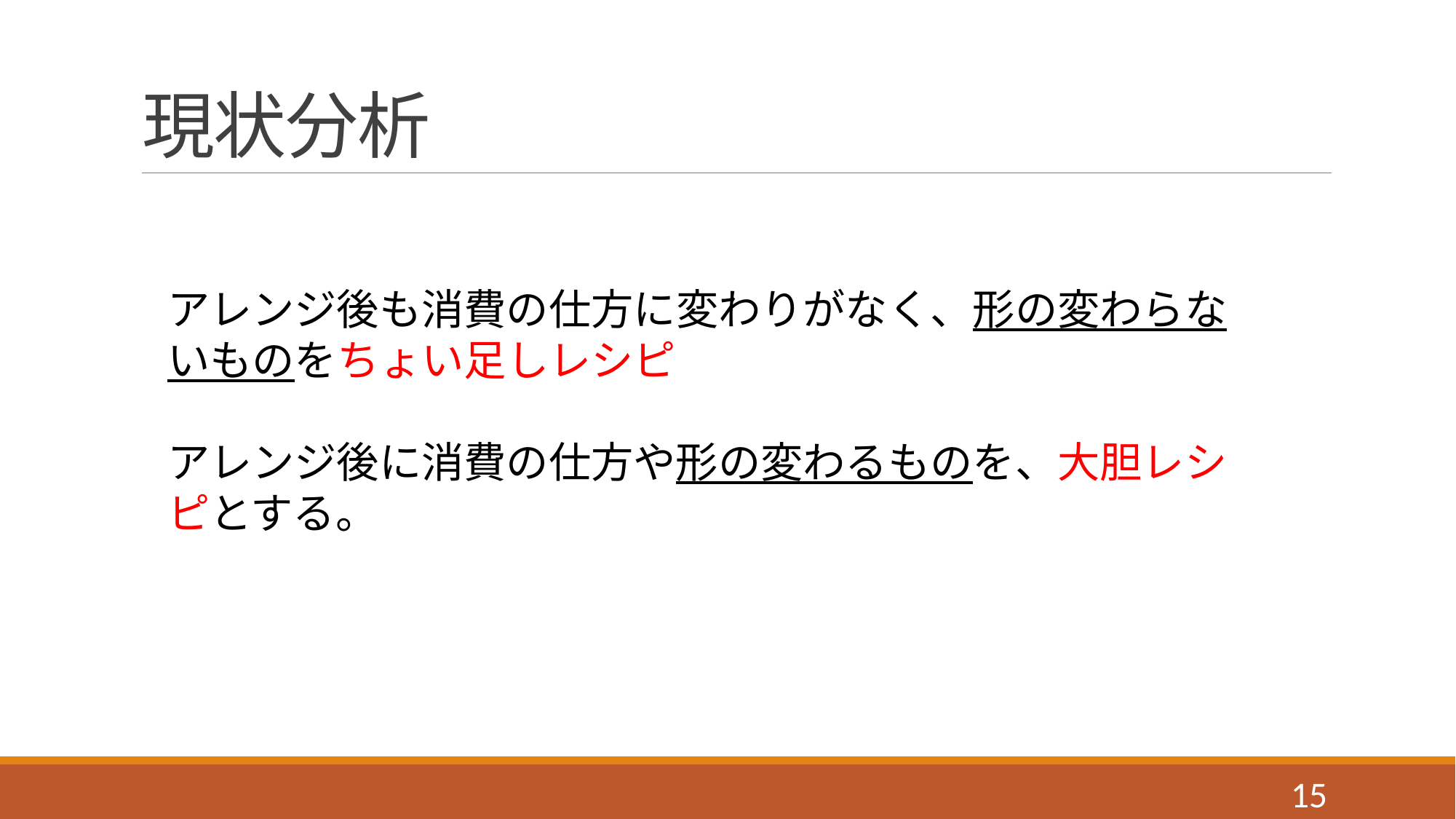

# 現状分析
アレンジ後も消費の仕方に変わりがなく、形の変わらないものをちょい足しレシピ

アレンジ後に消費の仕方や形の変わるものを、大胆レシピとする。

15